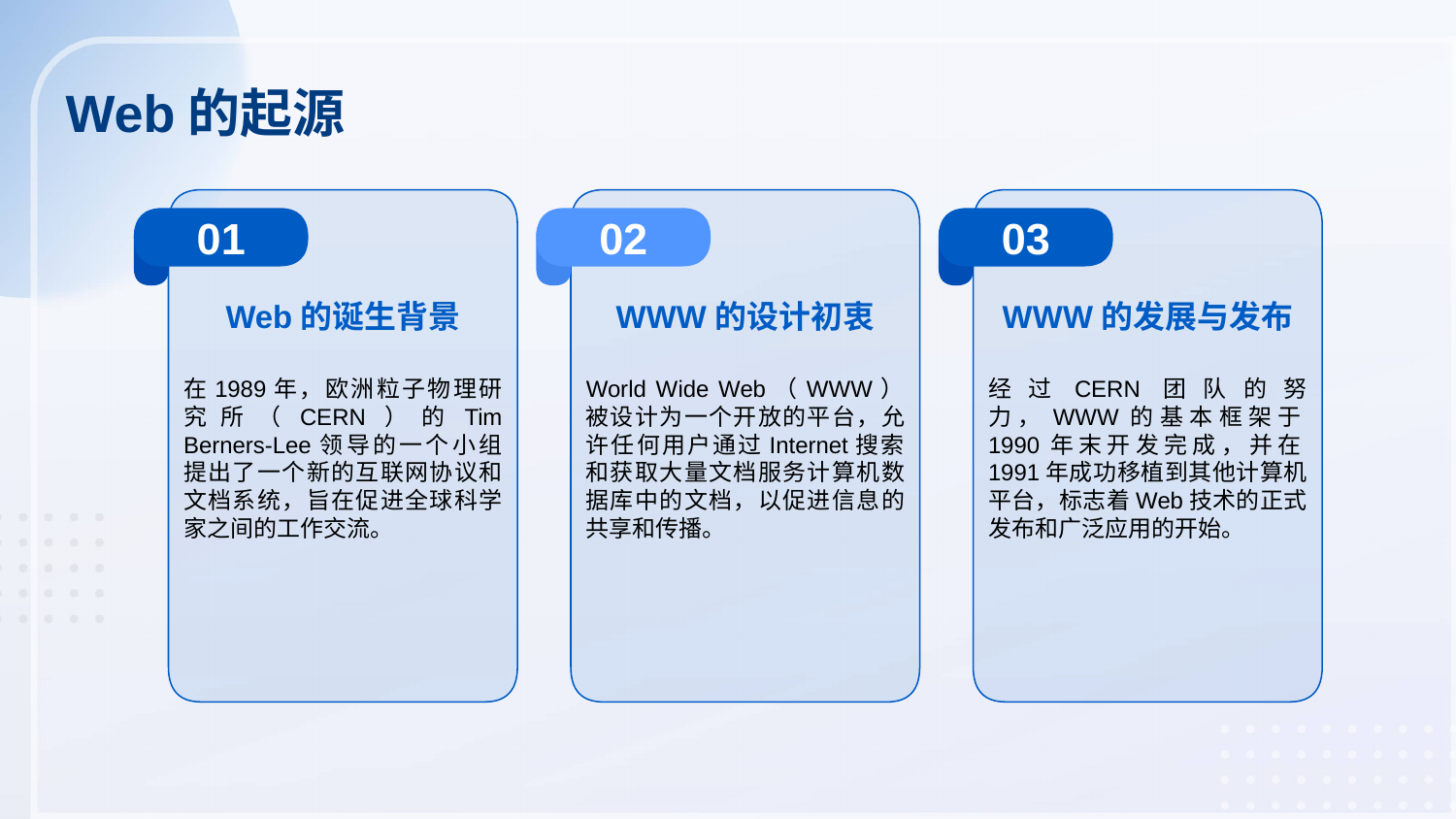

Web的起源

01
02
03

Web的诞生背景
WWW的设计初衷
WWW的发展与发布
在1989年，欧洲粒子物理研究所（CERN）的Tim Berners-Lee领导的一个小组提出了一个新的互联网协议和文档系统，旨在促进全球科学家之间的工作交流。
World Wide Web（WWW）被设计为一个开放的平台，允许任何用户通过Internet搜索和获取大量文档服务计算机数据库中的文档，以促进信息的共享和传播。
经过CERN团队的努力，WWW的基本框架于1990年末开发完成，并在1991年成功移植到其他计算机平台，标志着Web技术的正式发布和广泛应用的开始。